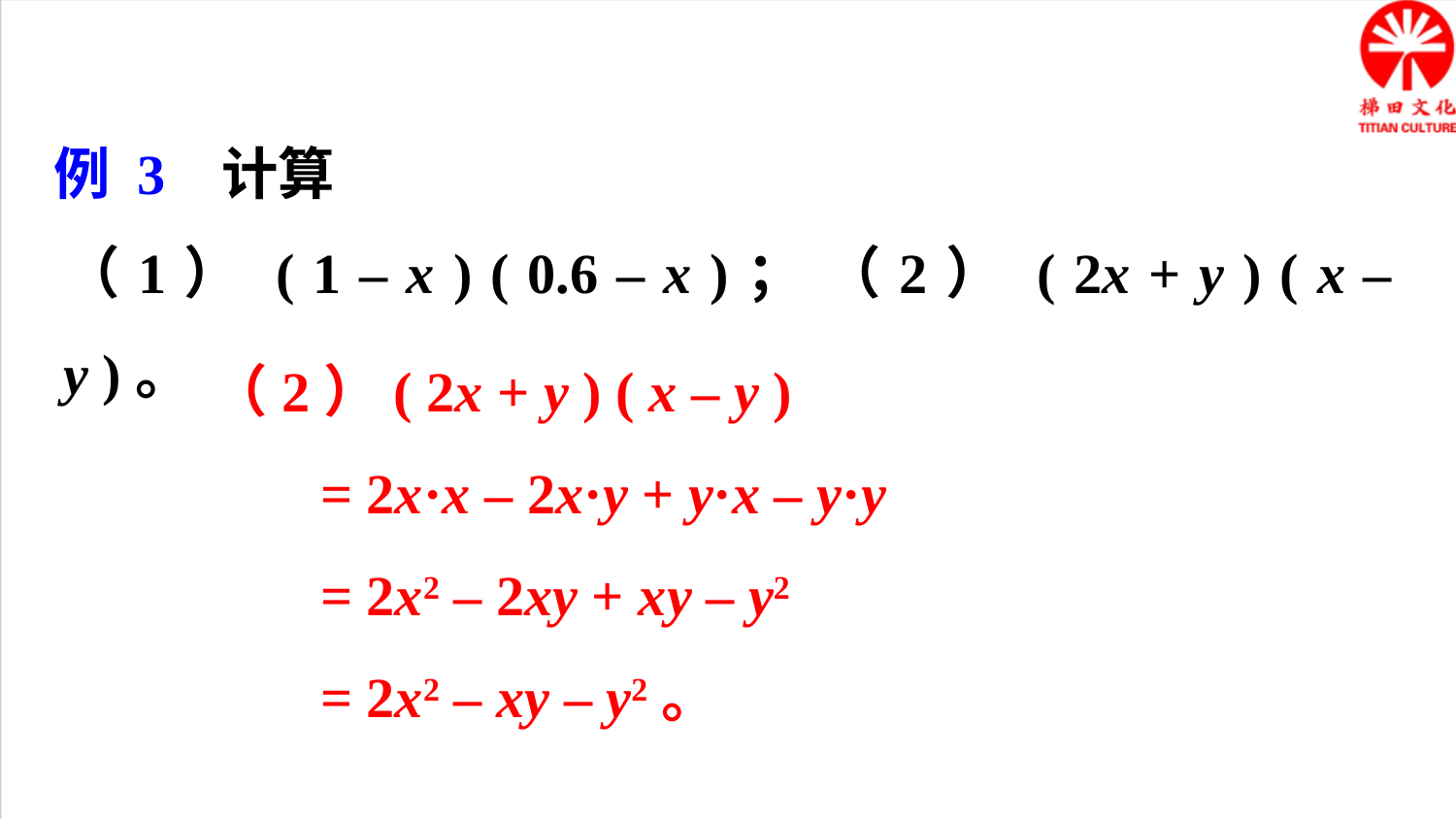

例 3   计算
（1） ( 1 – x ) ( 0.6 – x )； （2） ( 2x + y ) ( x – y )。
        （2）( 2x + y ) ( x – y )
                = 2x·x – 2x·y + y·x – y·y
                = 2x2 – 2xy + xy – y2
                = 2x2 – xy – y2。